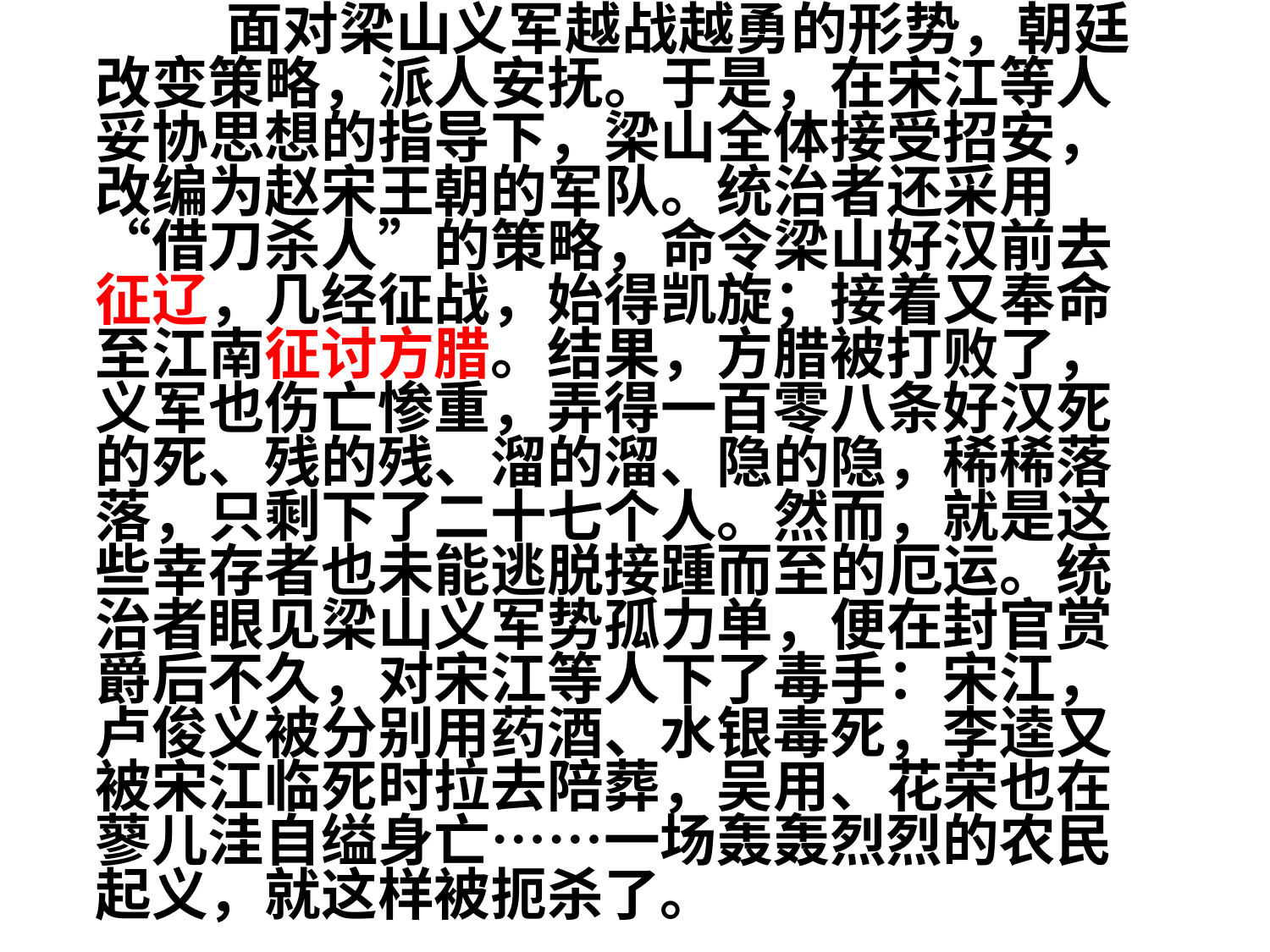

面对梁山义军越战越勇的形势，朝廷改变策略，派人安抚。于是，在宋江等人妥协思想的指导下，梁山全体接受招安，改编为赵宋王朝的军队。统治者还采用“借刀杀人”的策略，命令梁山好汉前去征辽，几经征战，始得凯旋；接着又奉命至江南征讨方腊。结果，方腊被打败了，义军也伤亡惨重，弄得一百零八条好汉死的死、残的残、溜的溜、隐的隐，稀稀落落，只剩下了二十七个人。然而，就是这些幸存者也未能逃脱接踵而至的厄运。统治者眼见梁山义军势孤力单，便在封官赏爵后不久，对宋江等人下了毒手：宋江，卢俊义被分别用药酒、水银毒死，李逵又被宋江临死时拉去陪葬，吴用、花荣也在蓼儿洼自缢身亡……一场轰轰烈烈的农民起义，就这样被扼杀了。